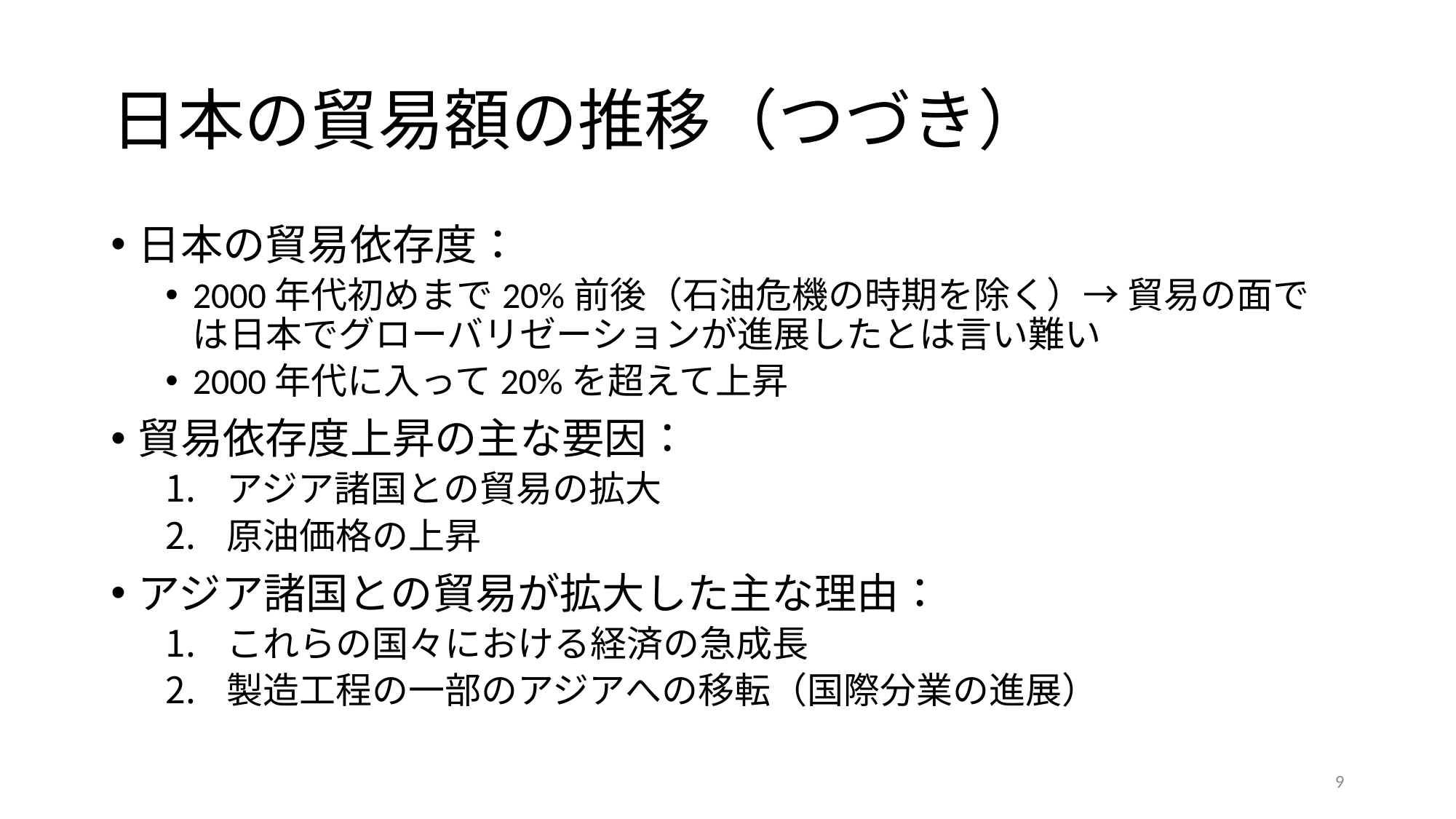

# 日本の貿易額の推移（つづき）
日本の貿易依存度：
2000年代初めまで20%前後（石油危機の時期を除く）→ 貿易の面では日本でグローバリゼーションが進展したとは言い難い
2000年代に入って20%を超えて上昇
貿易依存度上昇の主な要因：
アジア諸国との貿易の拡大
原油価格の上昇
アジア諸国との貿易が拡大した主な理由：
これらの国々における経済の急成長
製造工程の一部のアジアへの移転（国際分業の進展）
9